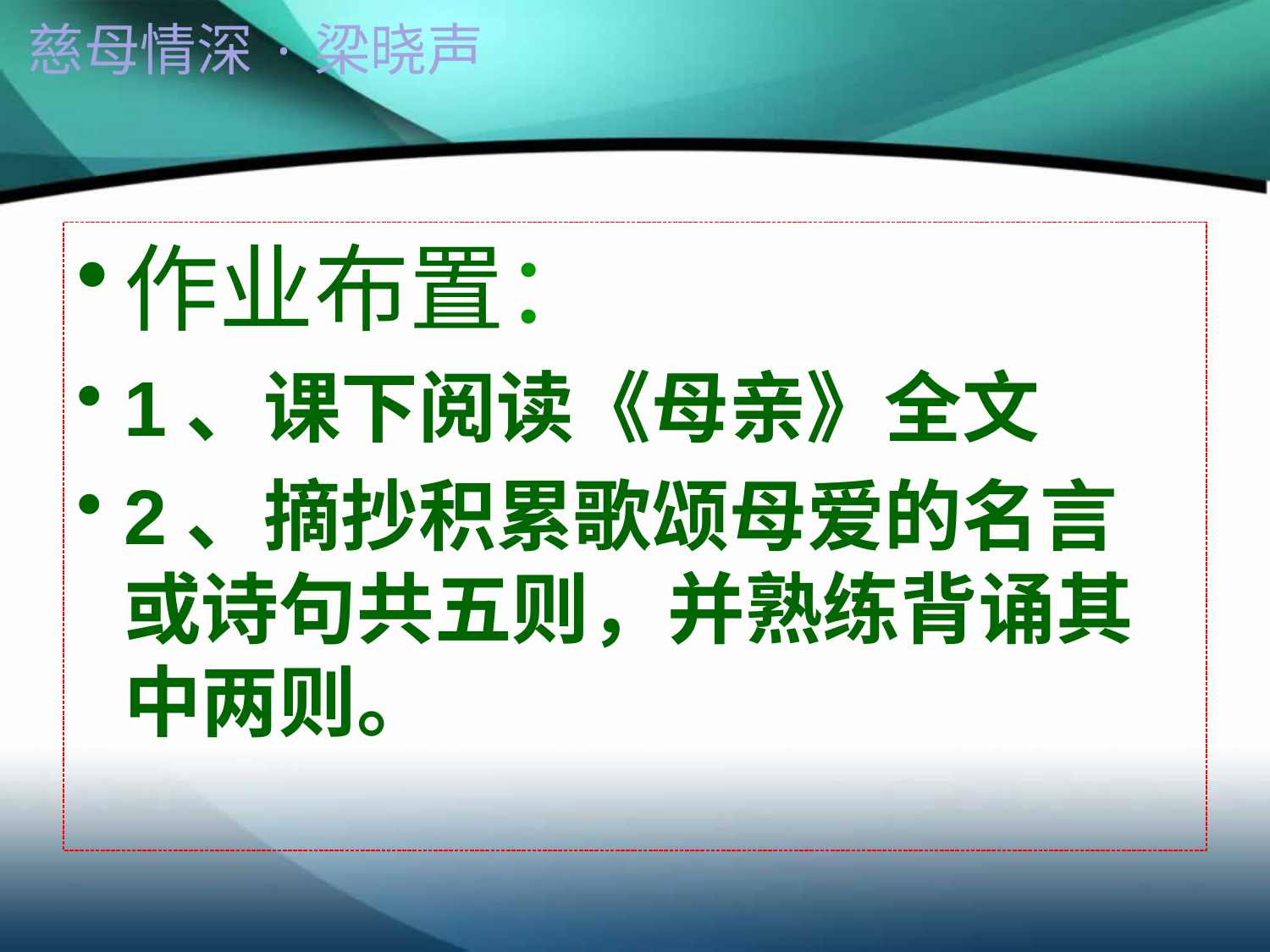

慈母情深·梁晓声
作业布置：
1、课下阅读《母亲》全文
2、摘抄积累歌颂母爱的名言或诗句共五则，并熟练背诵其中两则。